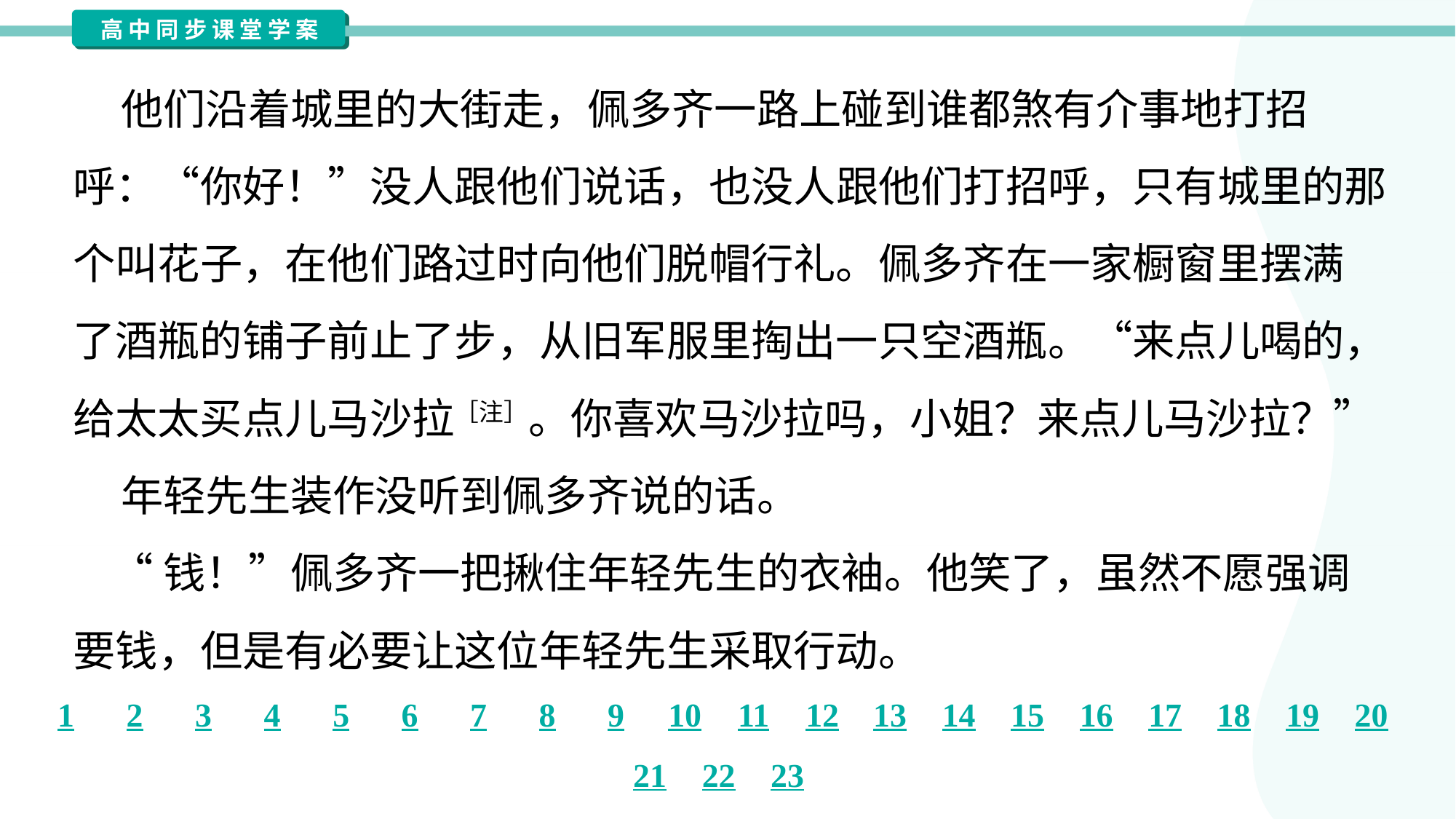

他们沿着城里的大街走，佩多齐一路上碰到谁都煞有介事地打招
呼：“你好！”没人跟他们说话，也没人跟他们打招呼，只有城里的那
个叫花子，在他们路过时向他们脱帽行礼。佩多齐在一家橱窗里摆满
了酒瓶的铺子前止了步，从旧军服里掏出一只空酒瓶。“来点儿喝的，
给太太买点儿马沙拉［注］。你喜欢马沙拉吗，小姐？来点儿马沙拉？”
    年轻先生装作没听到佩多齐说的话。
    “钱！”佩多齐一把揪住年轻先生的衣袖。他笑了，虽然不愿强调
要钱，但是有必要让这位年轻先生采取行动。